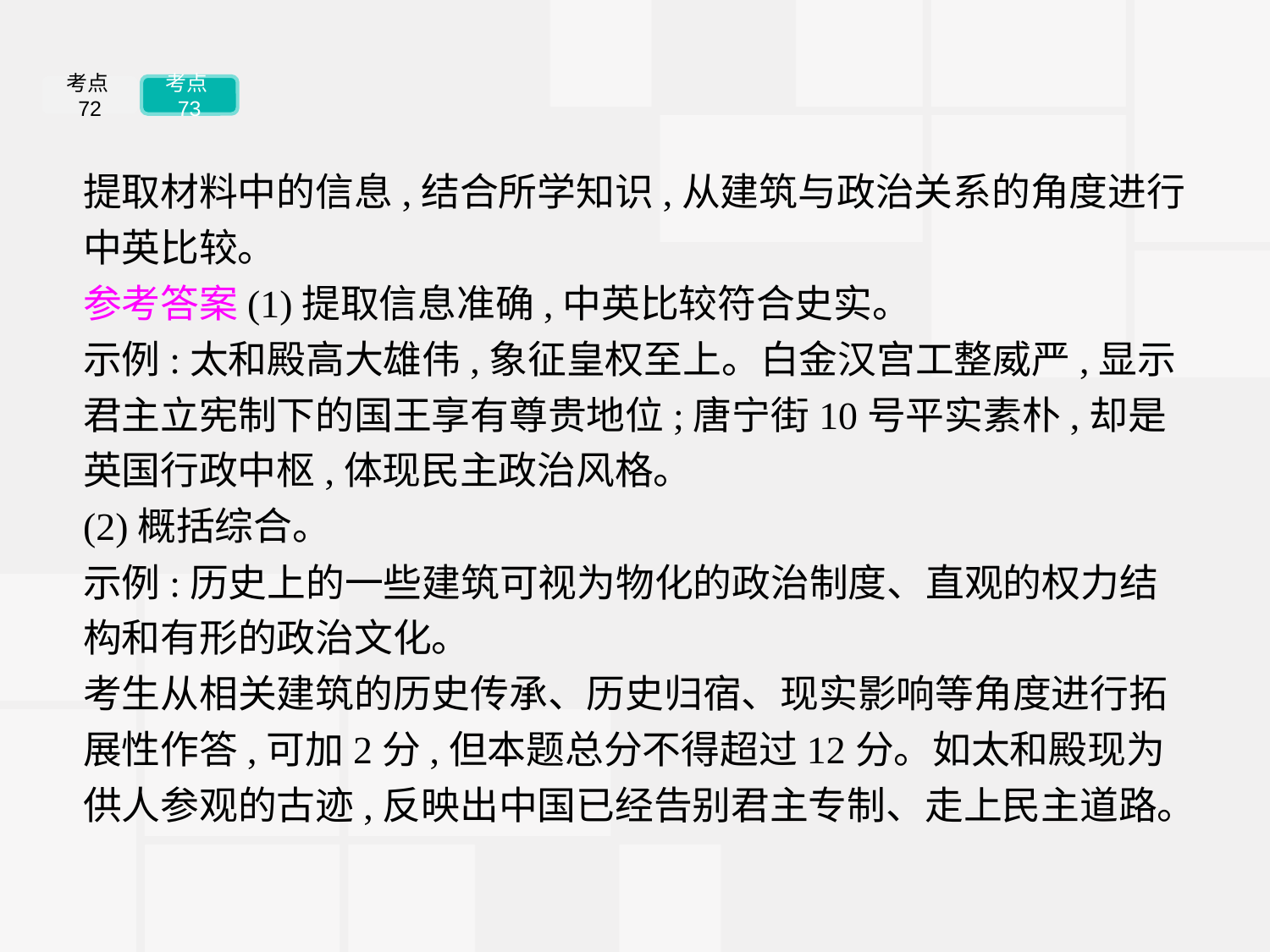

考点72
考点73
提取材料中的信息,结合所学知识,从建筑与政治关系的角度进行中英比较。
参考答案(1)提取信息准确,中英比较符合史实。
示例:太和殿高大雄伟,象征皇权至上。白金汉宫工整威严,显示君主立宪制下的国王享有尊贵地位;唐宁街10号平实素朴,却是英国行政中枢,体现民主政治风格。
(2)概括综合。
示例:历史上的一些建筑可视为物化的政治制度、直观的权力结构和有形的政治文化。
考生从相关建筑的历史传承、历史归宿、现实影响等角度进行拓展性作答,可加2分,但本题总分不得超过12分。如太和殿现为供人参观的古迹,反映出中国已经告别君主专制、走上民主道路。